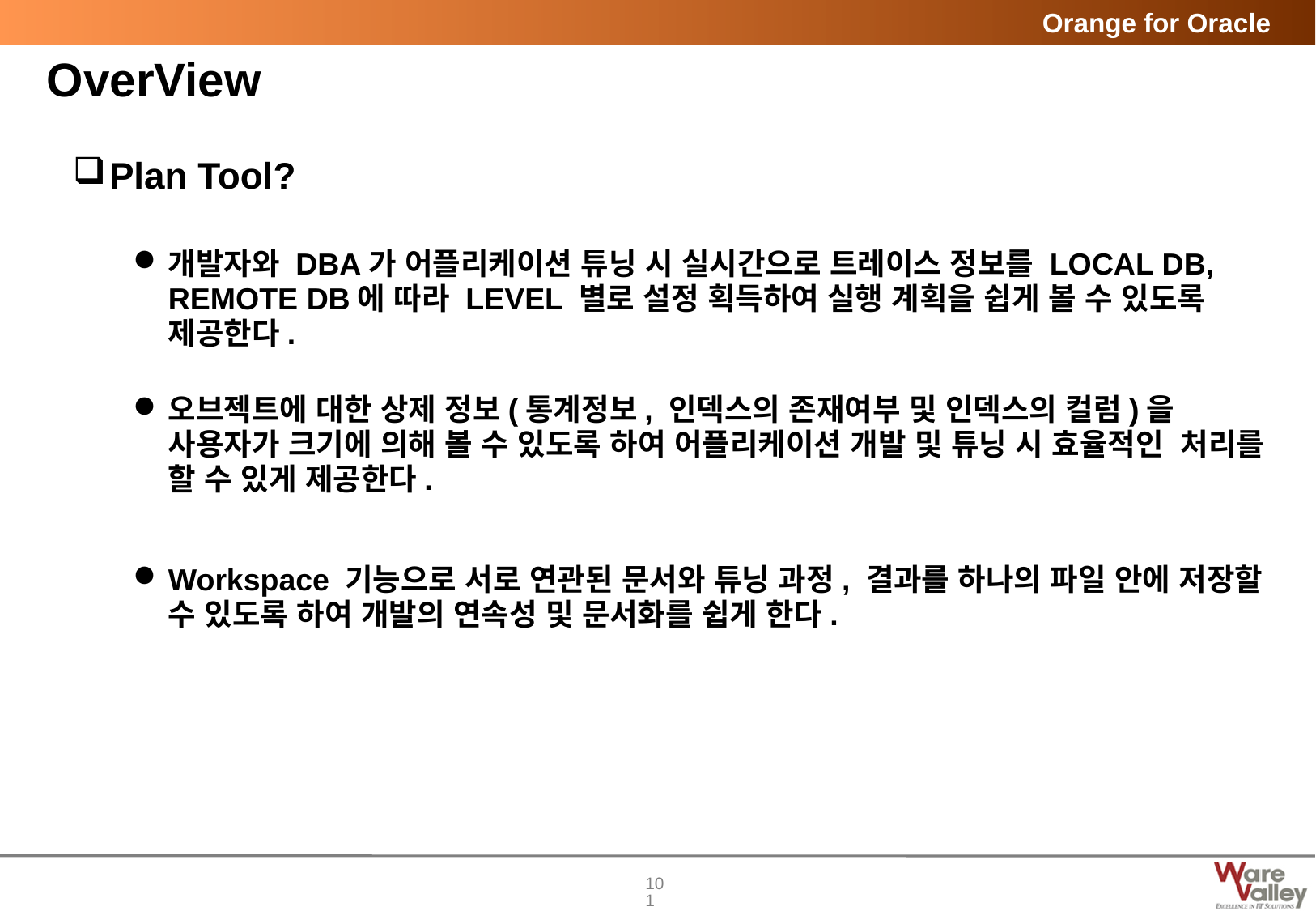

# OverView
Plan Tool?

개발자와 DBA가 어플리케이션 튜닝 시 실시간으로 트레이스 정보를 LOCAL DB, REMOTE DB에 따라 LEVEL 별로 설정 획득하여 실행 계획을 쉽게 볼 수 있도록 제공한다.
오브젝트에 대한 상제 정보(통계정보, 인덱스의 존재여부 및 인덱스의 컬럼)을 사용자가 크기에 의해 볼 수 있도록 하여 어플리케이션 개발 및 튜닝 시 효율적인  처리를 할 수 있게 제공한다.

Workspace 기능으로 서로 연관된 문서와 튜닝 과정, 결과를 하나의 파일 안에 저장할 수 있도록 하여 개발의 연속성 및 문서화를 쉽게 한다.